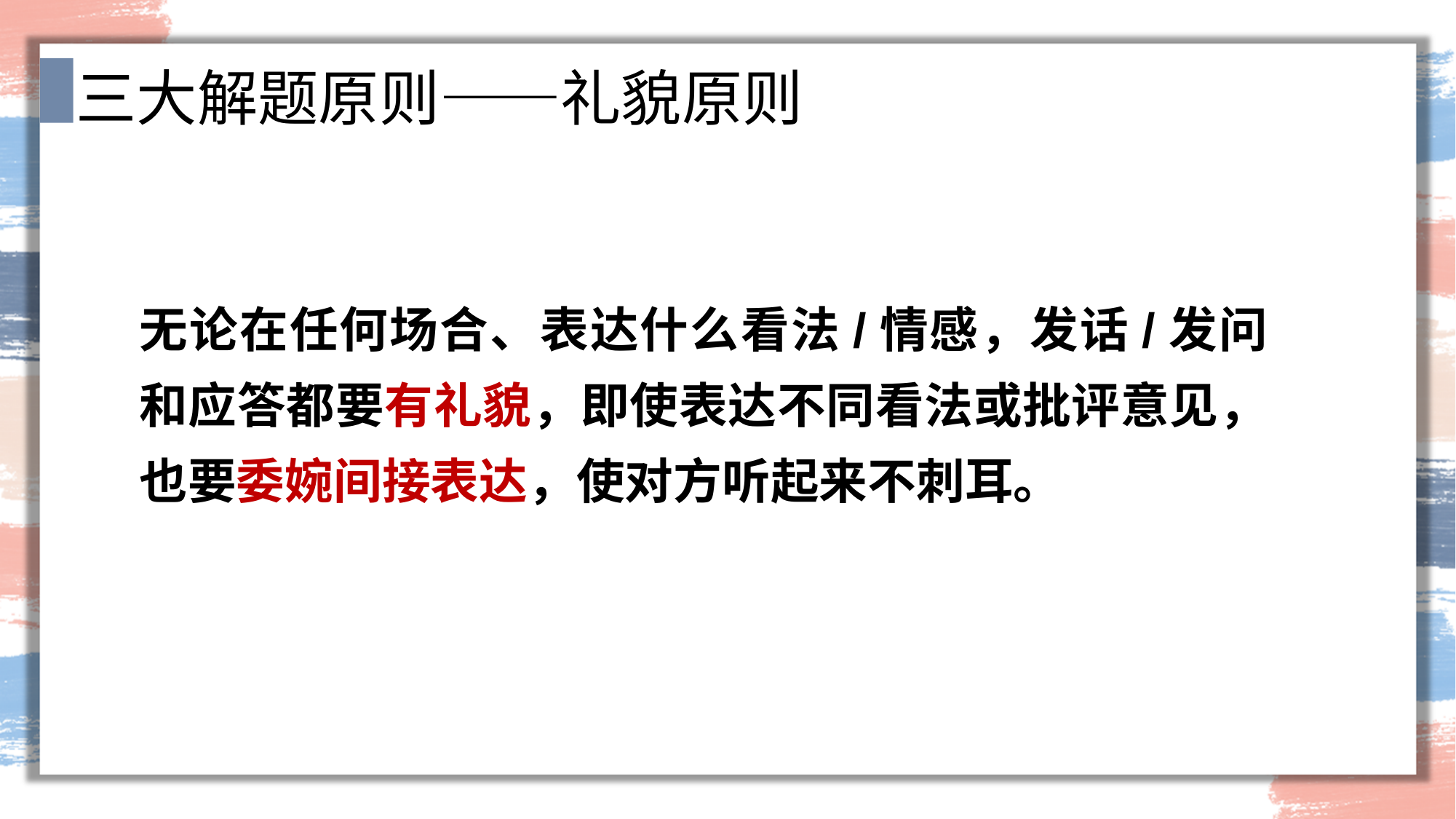

三大解题原则——礼貌原则

无论在任何场合、表达什么看法/情感，发话/发问和应答都要有礼貌，即使表达不同看法或批评意见，也要委婉间接表达，使对方听起来不刺耳。